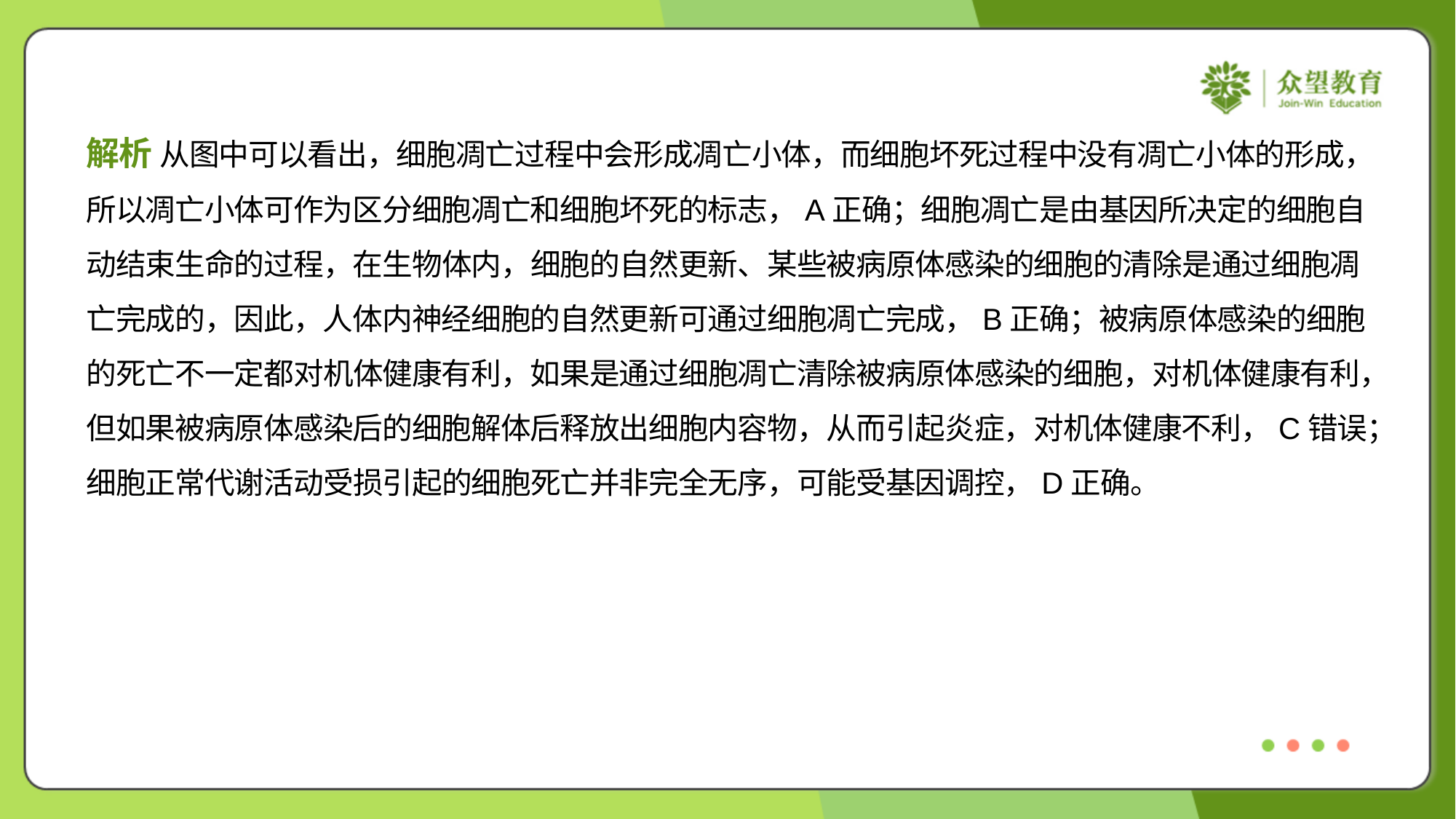

解析 从图中可以看出，细胞凋亡过程中会形成凋亡小体，而细胞坏死过程中没有凋亡小体的形成，
所以凋亡小体可作为区分细胞凋亡和细胞坏死的标志，A正确；细胞凋亡是由基因所决定的细胞自
动结束生命的过程，在生物体内，细胞的自然更新、某些被病原体感染的细胞的清除是通过细胞凋
亡完成的，因此，人体内神经细胞的自然更新可通过细胞凋亡完成，B正确；被病原体感染的细胞
的死亡不一定都对机体健康有利，如果是通过细胞凋亡清除被病原体感染的细胞，对机体健康有利，
但如果被病原体感染后的细胞解体后释放出细胞内容物，从而引起炎症，对机体健康不利，C错误；
细胞正常代谢活动受损引起的细胞死亡并非完全无序，可能受基因调控，D正确。